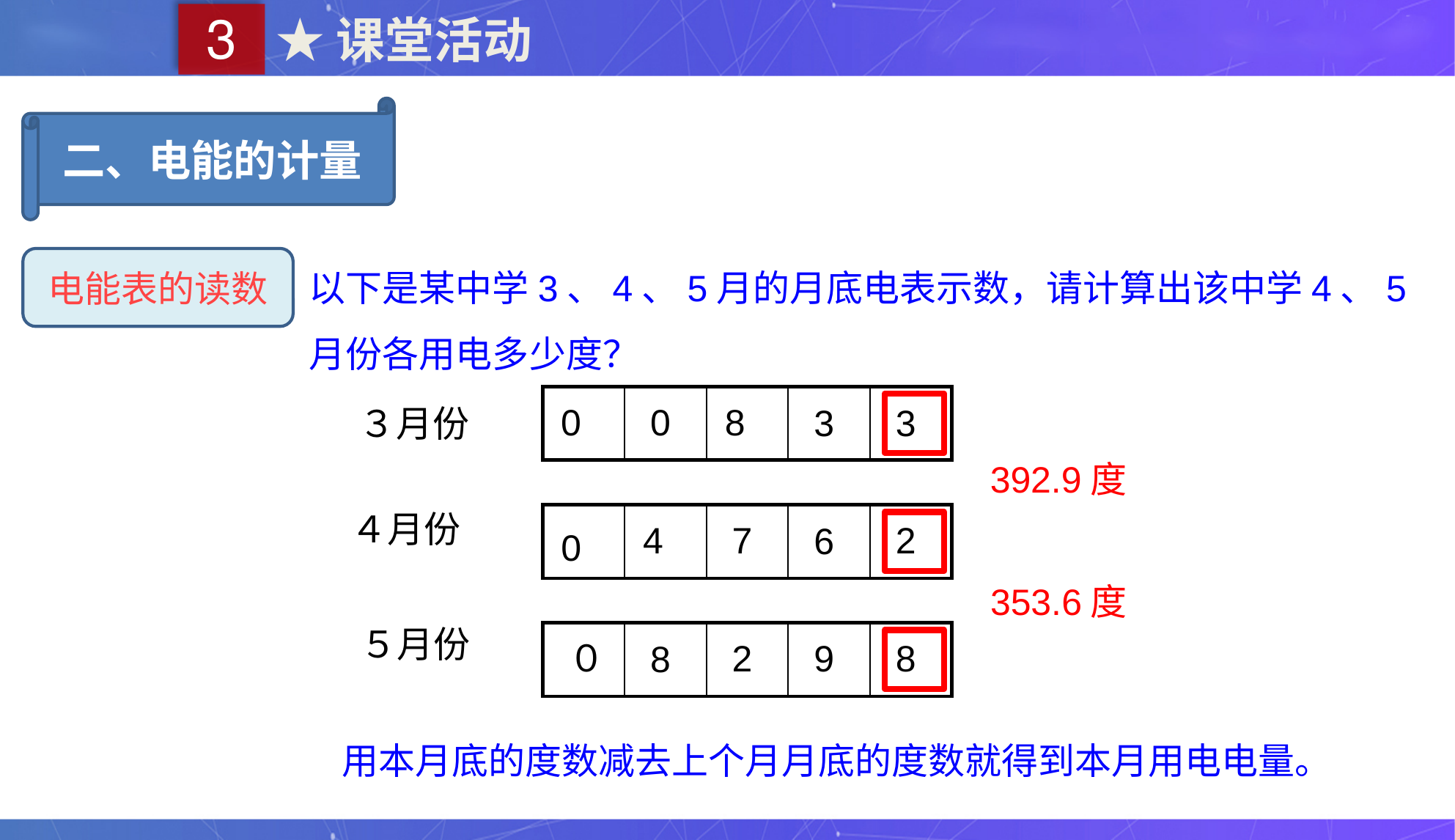

3
★课堂活动
二、电能的计量
以下是某中学3、4、5月的月底电表示数，请计算出该中学4、5月份各用电多少度？
电能表的读数

0
0
8
3
3

4
7
2
6
0

０
2
9
8
8

３月份
４月份
５月份
392.9度
353.6度
用本月底的度数减去上个月月底的度数就得到本月用电电量。